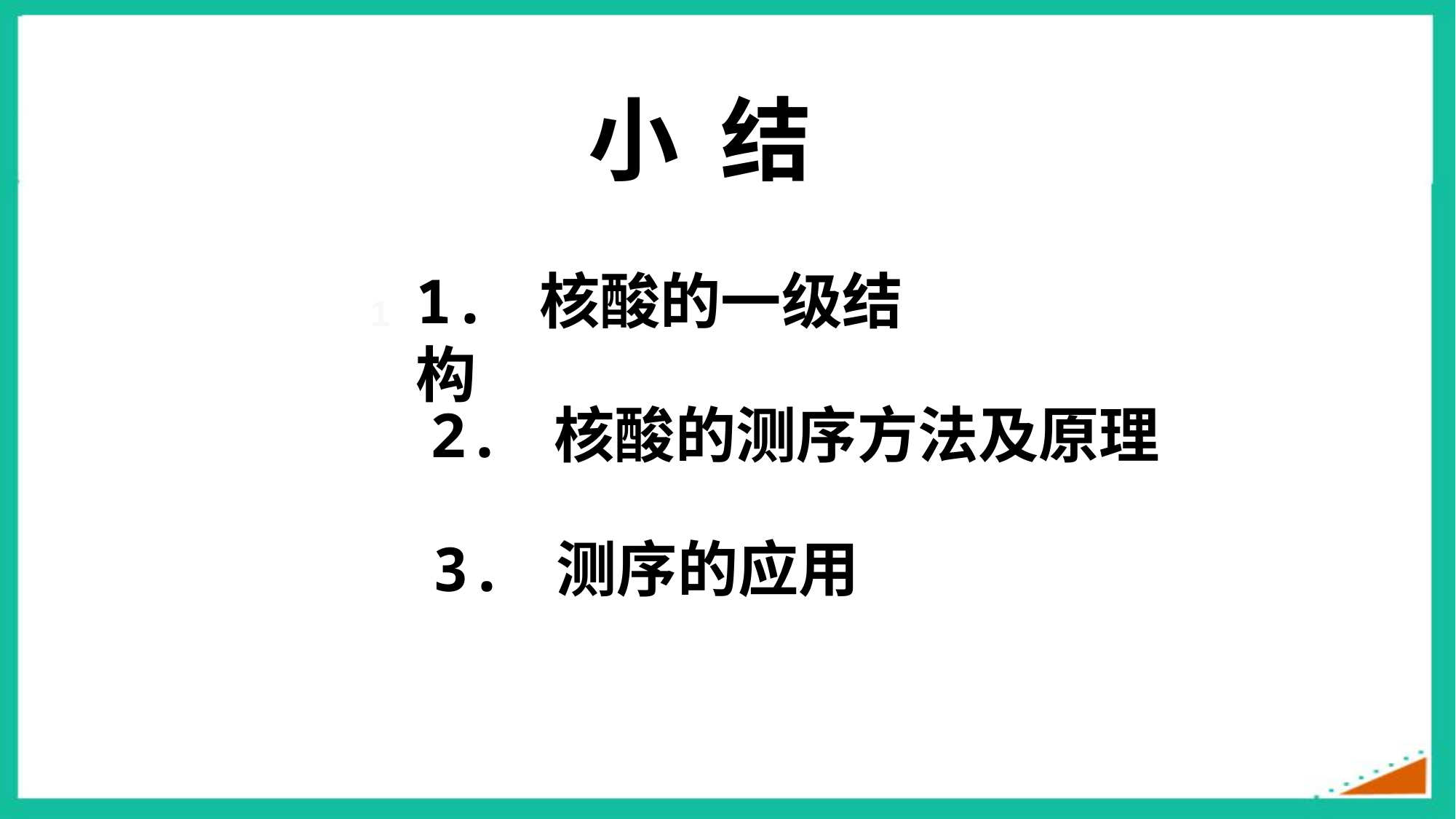

# 小  结

1. 核酸的一级结构
1
2. 核酸的测序方法及原理
3. 测序的应用